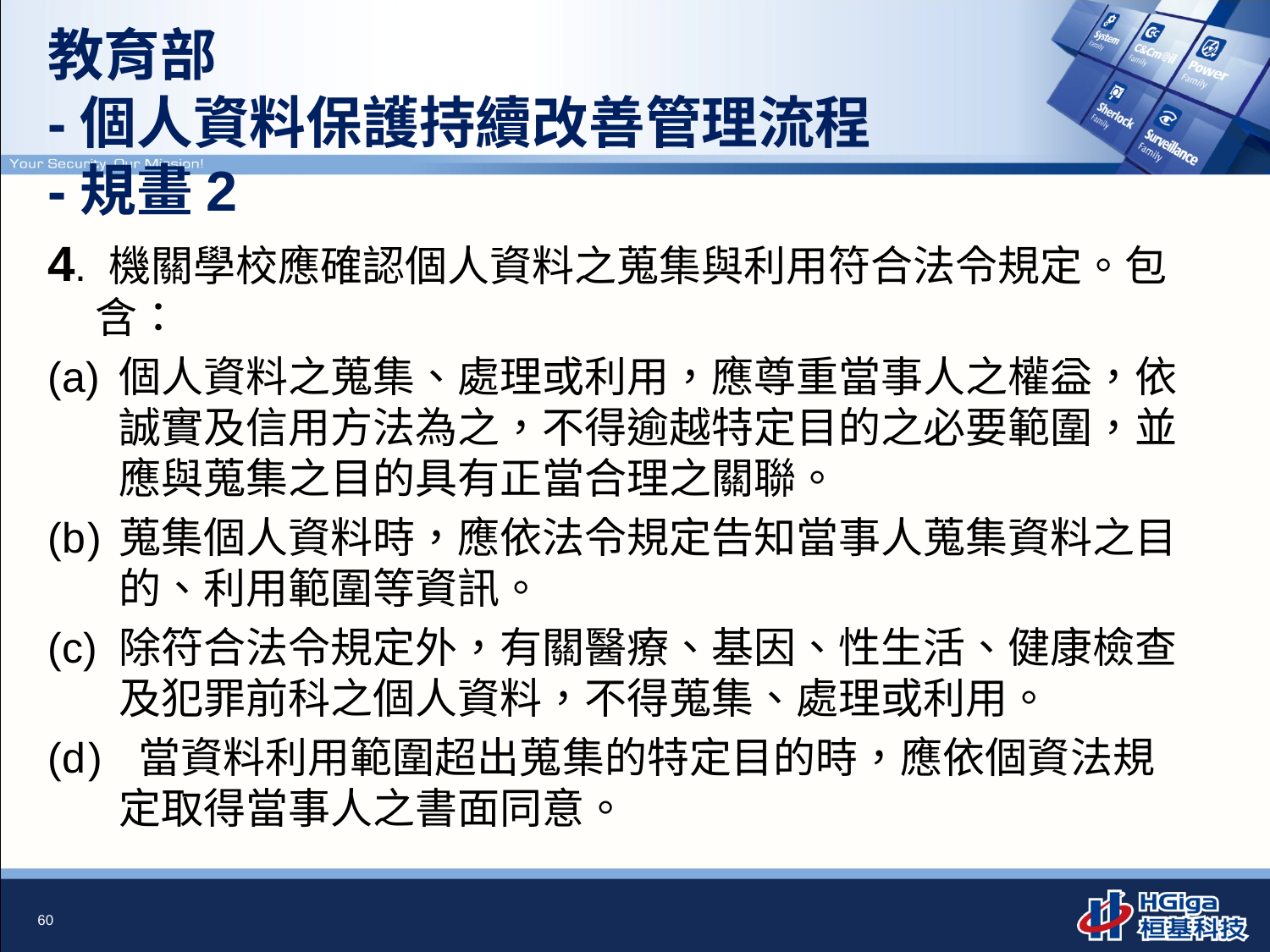

# 教育部 -個人資料保護持續改善管理流程 -規畫2

4. 機關學校應確認個人資料之蒐集與利用符合法令規定。包含：
個人資料之蒐集、處理或利用，應尊重當事人之權益，依誠實及信用方法為之，不得逾越特定目的之必要範圍，並應與蒐集之目的具有正當合理之關聯。
蒐集個人資料時，應依法令規定告知當事人蒐集資料之目的、利用範圍等資訊。
除符合法令規定外，有關醫療、基因、性生活、健康檢查及犯罪前科之個人資料，不得蒐集、處理或利用。
 當資料利用範圍超出蒐集的特定目的時，應依個資法規定取得當事人之書面同意。

60